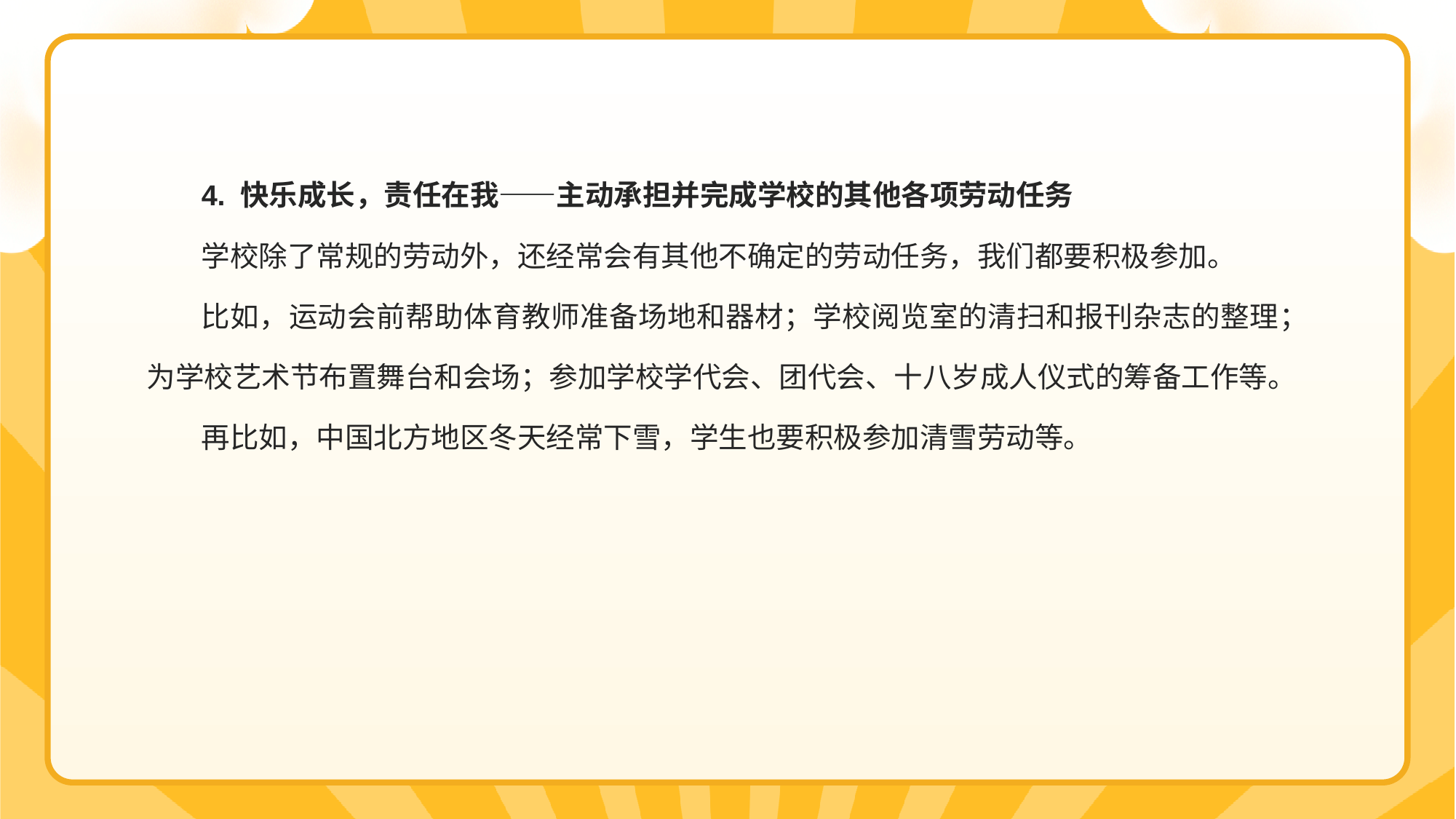

4. 快乐成长，责任在我——主动承担并完成学校的其他各项劳动任务
学校除了常规的劳动外，还经常会有其他不确定的劳动任务，我们都要积极参加。
比如，运动会前帮助体育教师准备场地和器材；学校阅览室的清扫和报刊杂志的整理；为学校艺术节布置舞台和会场；参加学校学代会、团代会、十八岁成人仪式的筹备工作等。
再比如，中国北方地区冬天经常下雪，学生也要积极参加清雪劳动等。